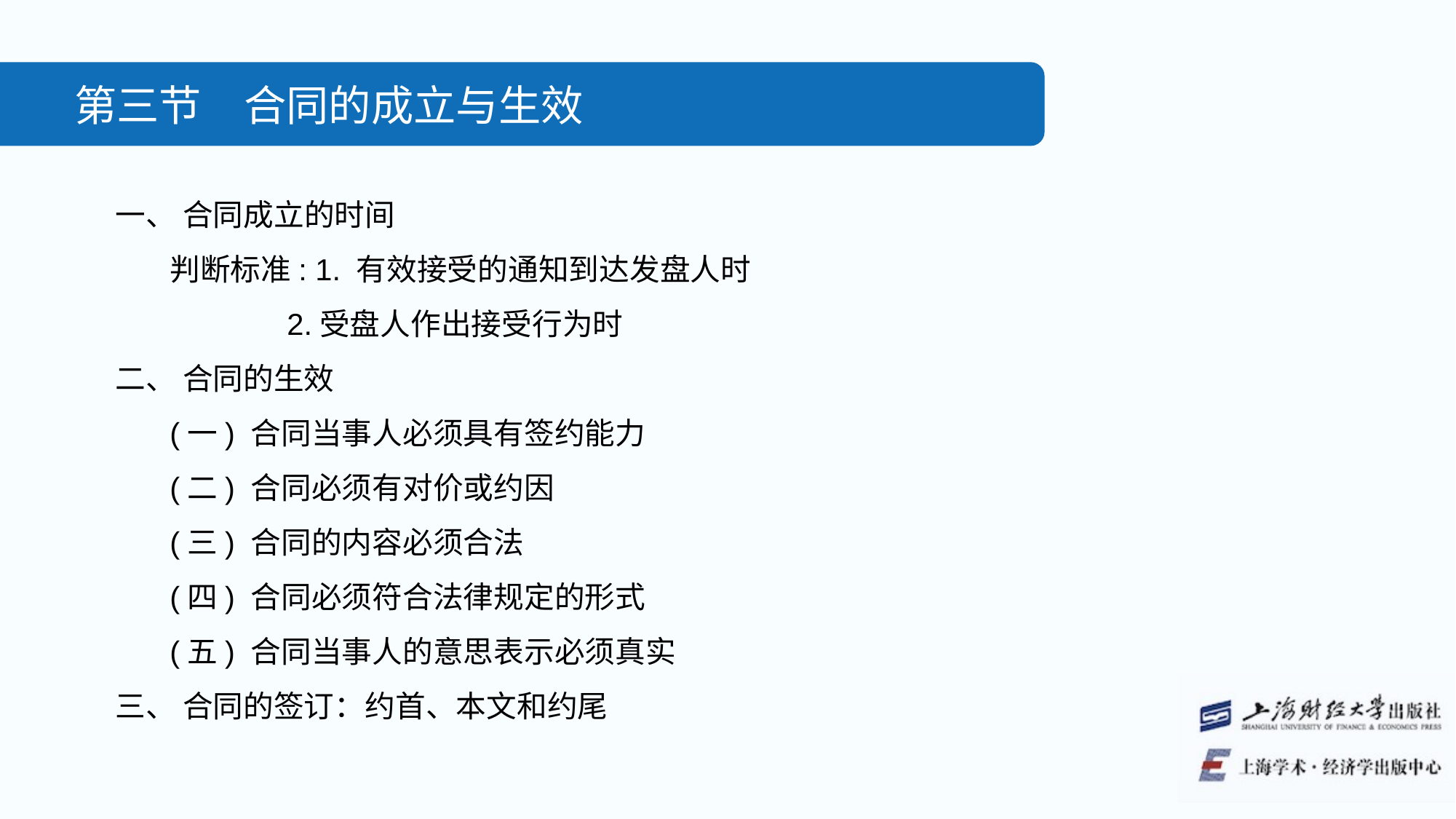

第三节　合同的成立与生效

一、 合同成立的时间
判断标准: 1. 有效接受的通知到达发盘人时
              2.受盘人作出接受行为时
二、 合同的生效
(一) 合同当事人必须具有签约能力
(二) 合同必须有对价或约因
(三) 合同的内容必须合法
(四) 合同必须符合法律规定的形式
(五) 合同当事人的意思表示必须真实
三、 合同的签订：约首、本文和约尾